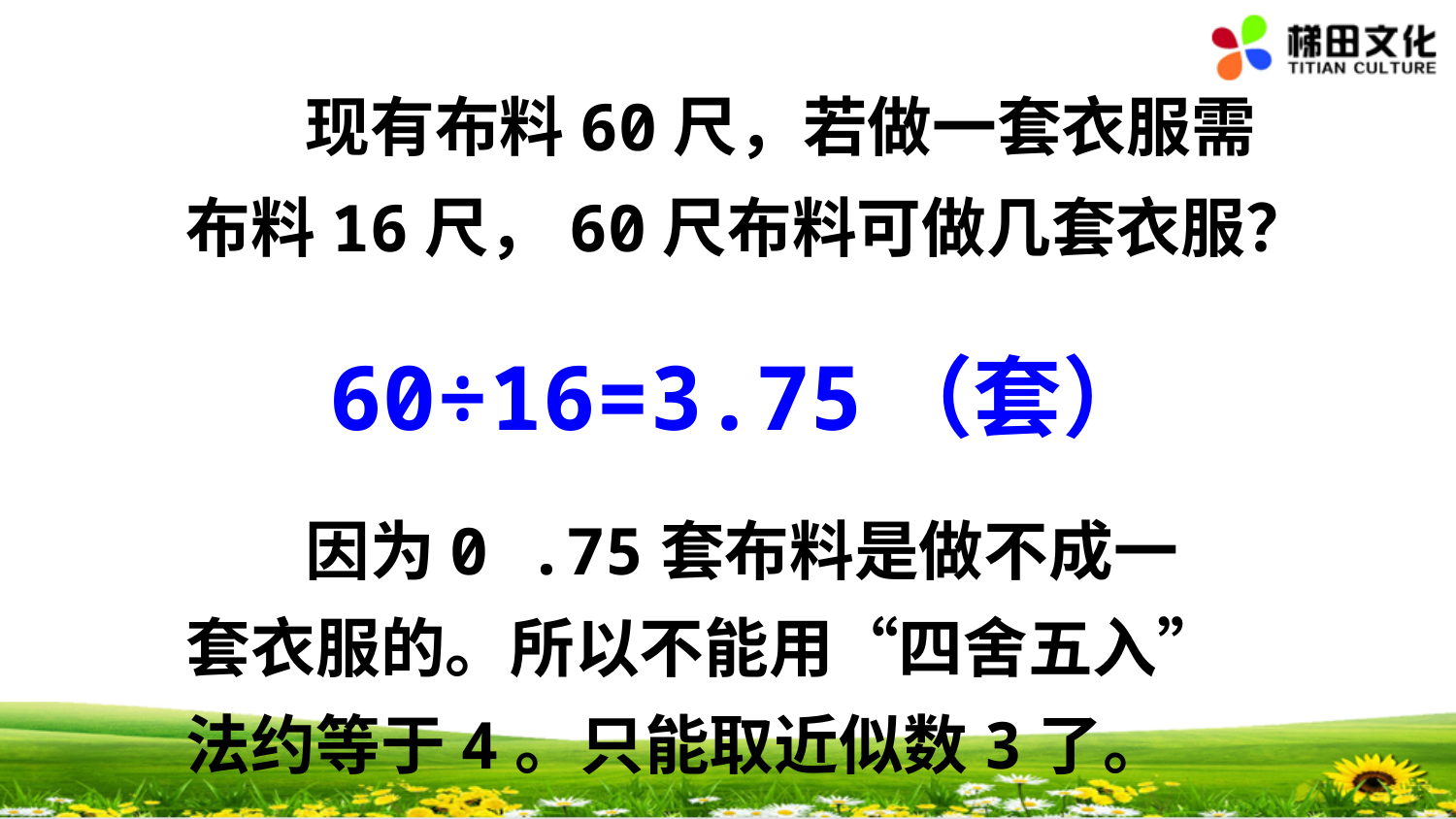

现有布料60尺，若做一套衣服需布料16尺，60尺布料可做几套衣服？

 60÷16=3.75（套）

       因为0 .75套布料是做不成一套衣服的。所以不能用“四舍五入”法约等于4。只能取近似数3了。